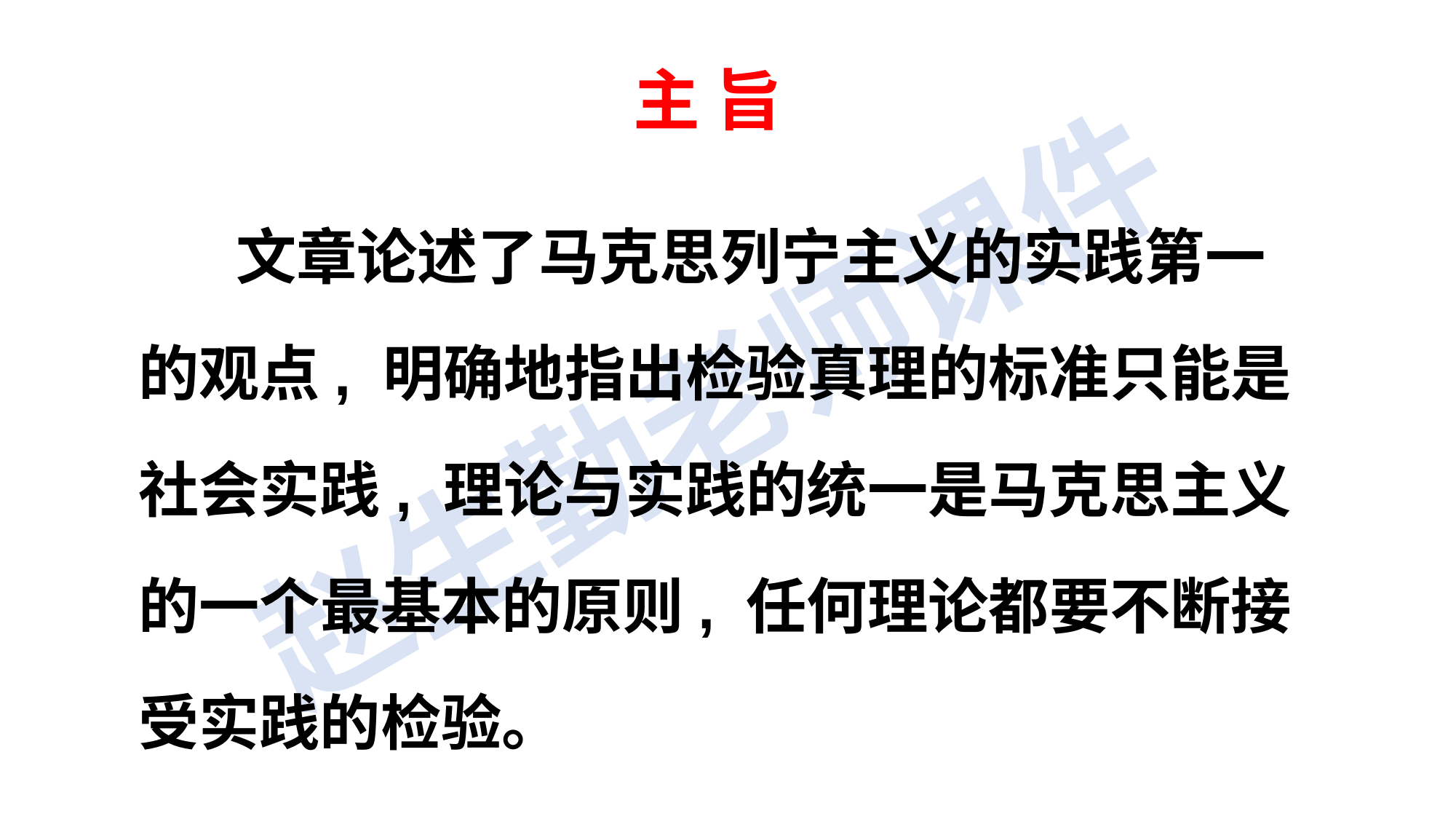

主 旨
      文章论述了马克思列宁主义的实践第一的观点, 明确地指出检验真理的标准只能是社会实践, 理论与实践的统一是马克思主义的一个最基本的原则, 任何理论都要不断接受实践的检验。